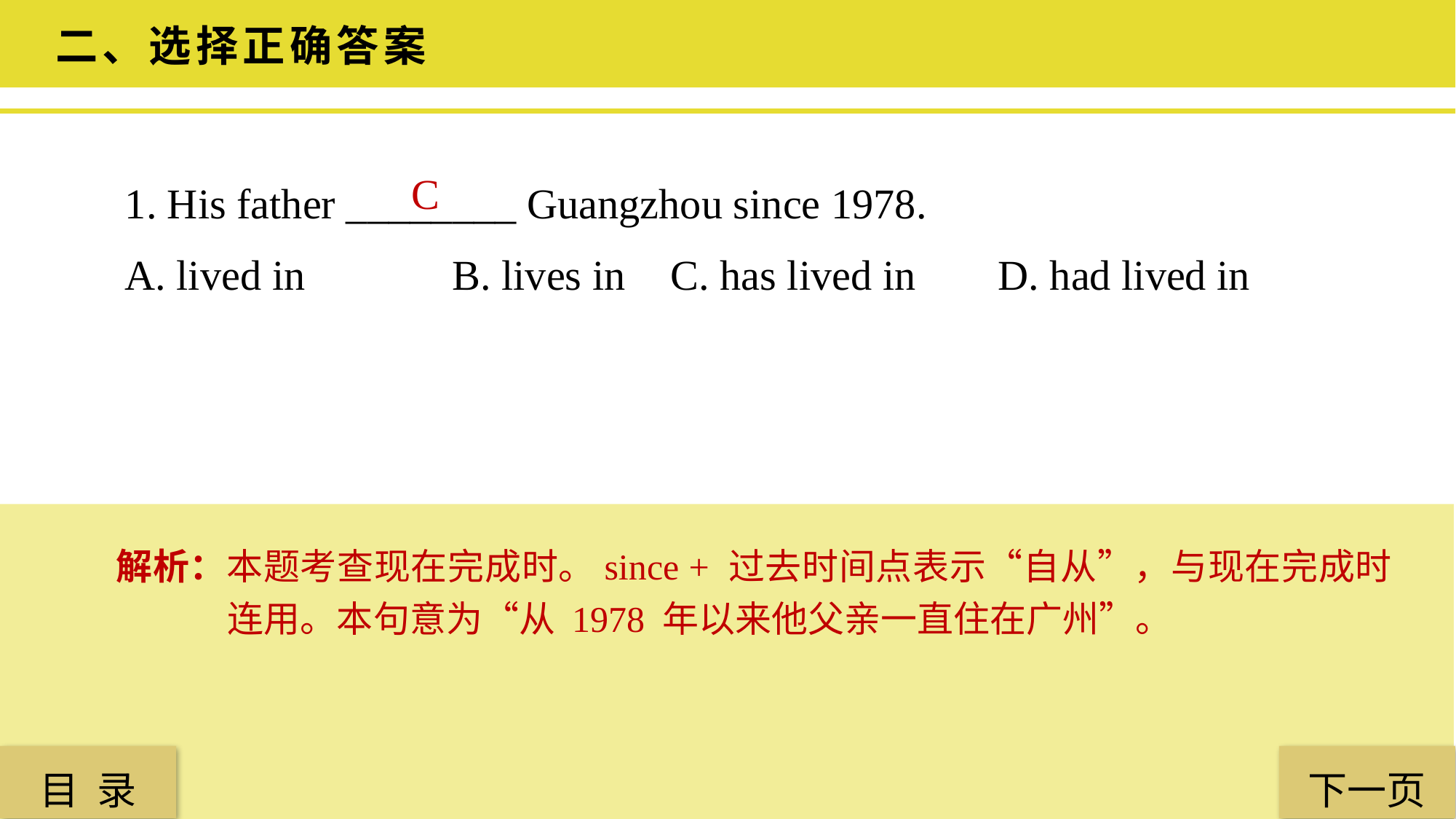

二、选择正确答案
1. His father ________ Guangzhou since 1978.
A. lived in 		B. lives in 	C. has lived in 	D. had lived in
C
解析：本题考查现在完成时。since + 过去时间点表示“自从”，与现在完成时连用。本句意为“从 1978 年以来他父亲一直住在广州”。